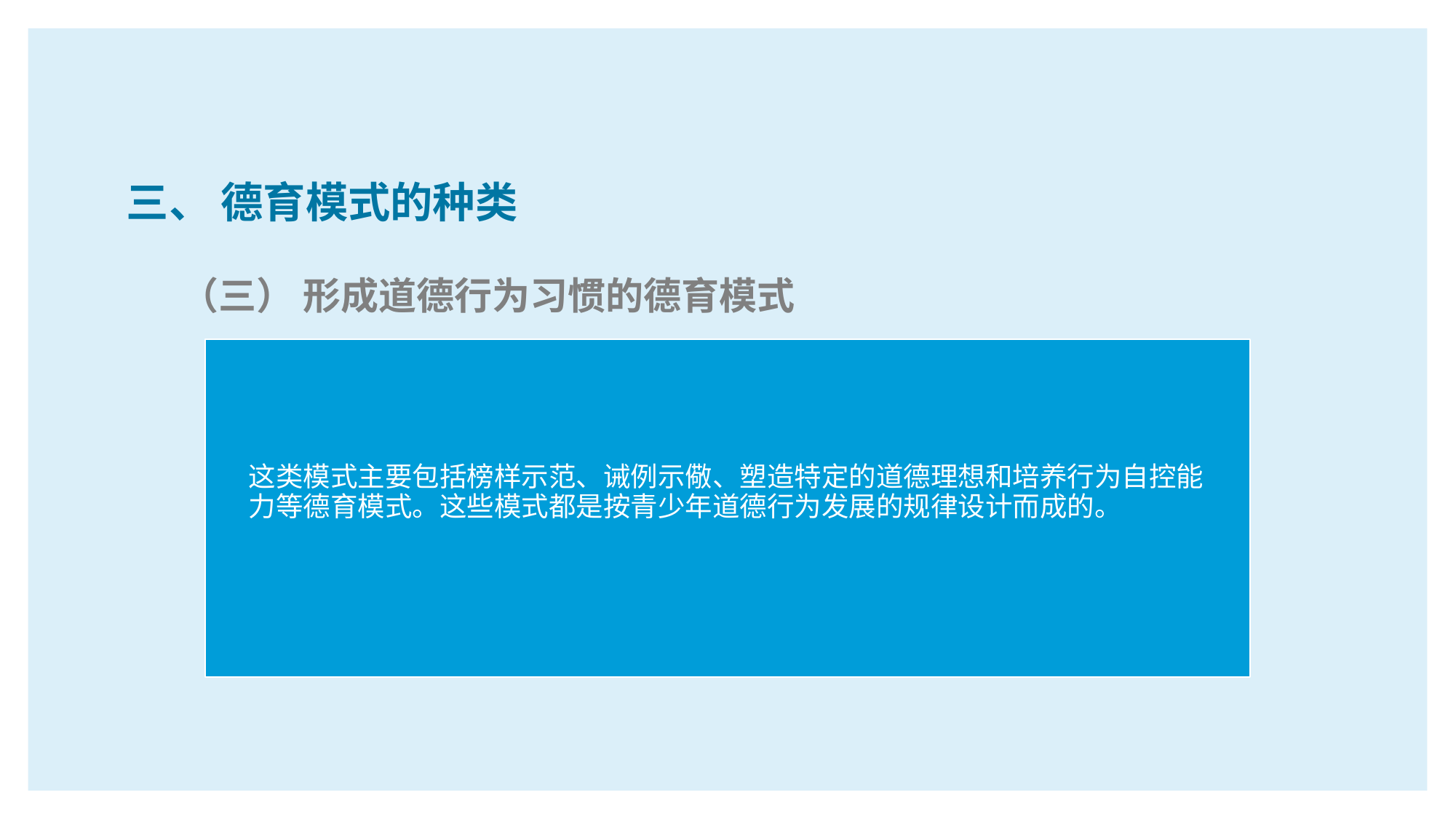

三、 德育模式的种类
（三） 形成道德行为习惯的德育模式

这类模式主要包括榜样示范、诫例示儆、塑造特定的道德理想和培养行为自控能力等德育模式。这些模式都是按青少年道德行为发展的规律设计而成的。